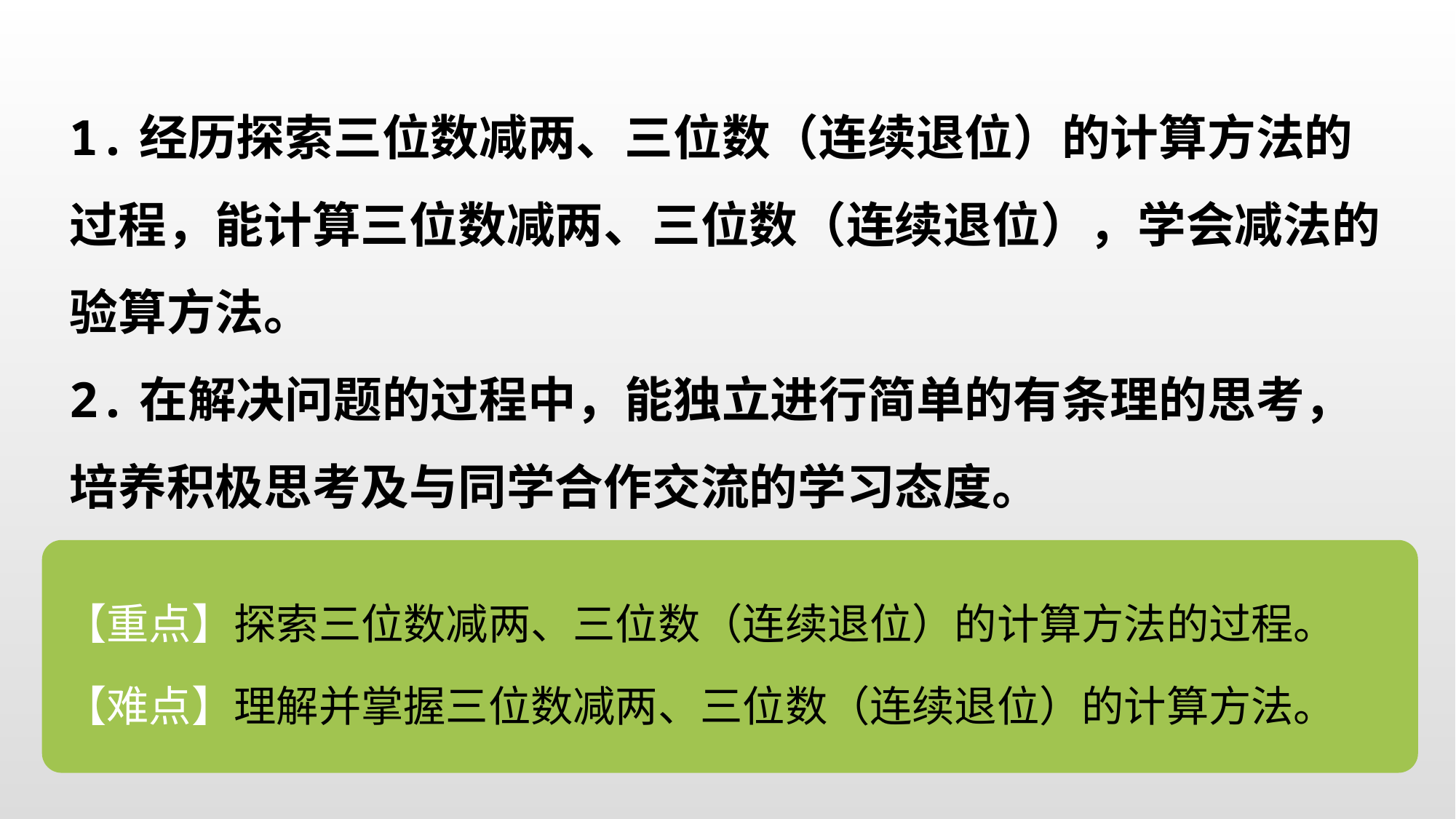

1.经历探索三位数减两、三位数（连续退位）的计算方法的过程，能计算三位数减两、三位数（连续退位），学会减法的验算方法。
2.在解决问题的过程中，能独立进行简单的有条理的思考，培养积极思考及与同学合作交流的学习态度。

【重点】探索三位数减两、三位数（连续退位）的计算方法的过程。
【难点】理解并掌握三位数减两、三位数（连续退位）的计算方法。